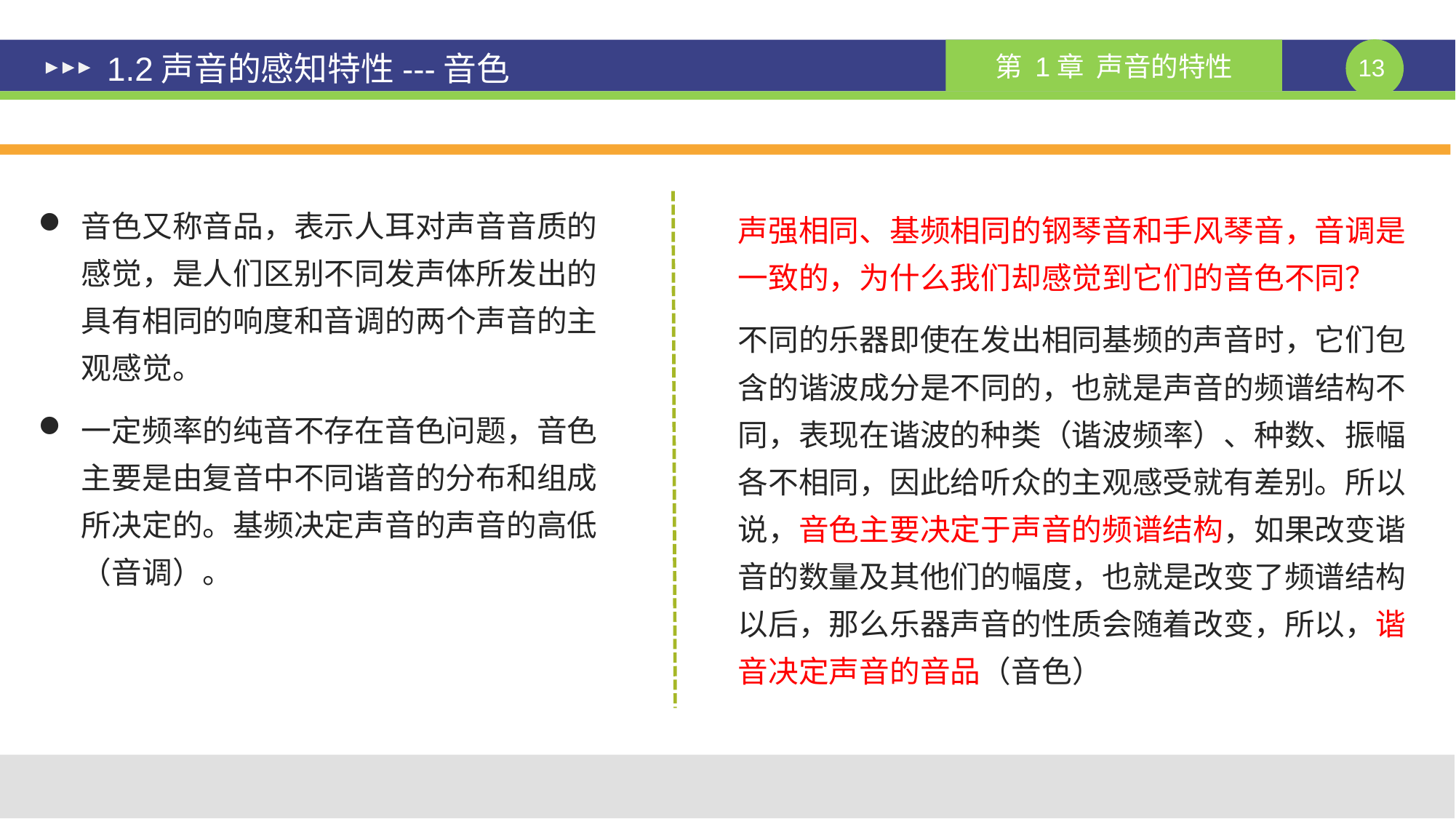

# 1.2声音的感知特性---音色

音色又称音品，表示人耳对声音音质的感觉，是人们区别不同发声体所发出的具有相同的响度和音调的两个声音的主观感觉。
一定频率的纯音不存在音色问题，音色主要是由复音中不同谐音的分布和组成所决定的。基频决定声音的声音的高低（音调）。

声强相同、基频相同的钢琴音和手风琴音，音调是一致的，为什么我们却感觉到它们的音色不同？
不同的乐器即使在发出相同基频的声音时，它们包含的谐波成分是不同的，也就是声音的频谱结构不同，表现在谐波的种类（谐波频率）、种数、振幅各不相同，因此给听众的主观感受就有差别。所以说，音色主要决定于声音的频谱结构，如果改变谐音的数量及其他们的幅度，也就是改变了频谱结构以后，那么乐器声音的性质会随着改变，所以，谐音决定声音的音品（音色）